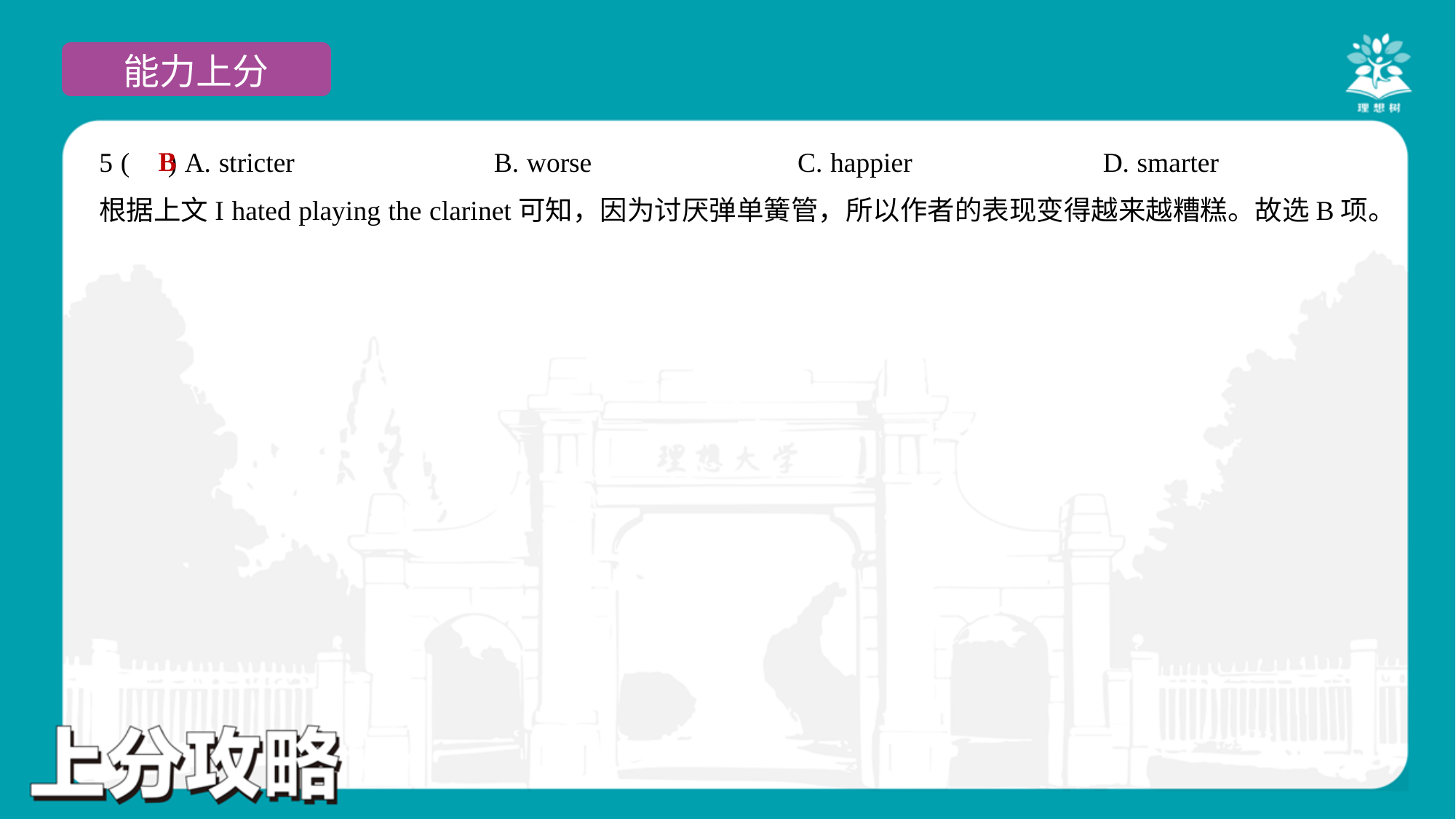

B
5 (     ) A. stricter	B. worse	C. happier	D. smarter
根据上文I hated playing the clarinet可知，因为讨厌弹单簧管，所以作者的表现变得越来越糟糕。故选B项。